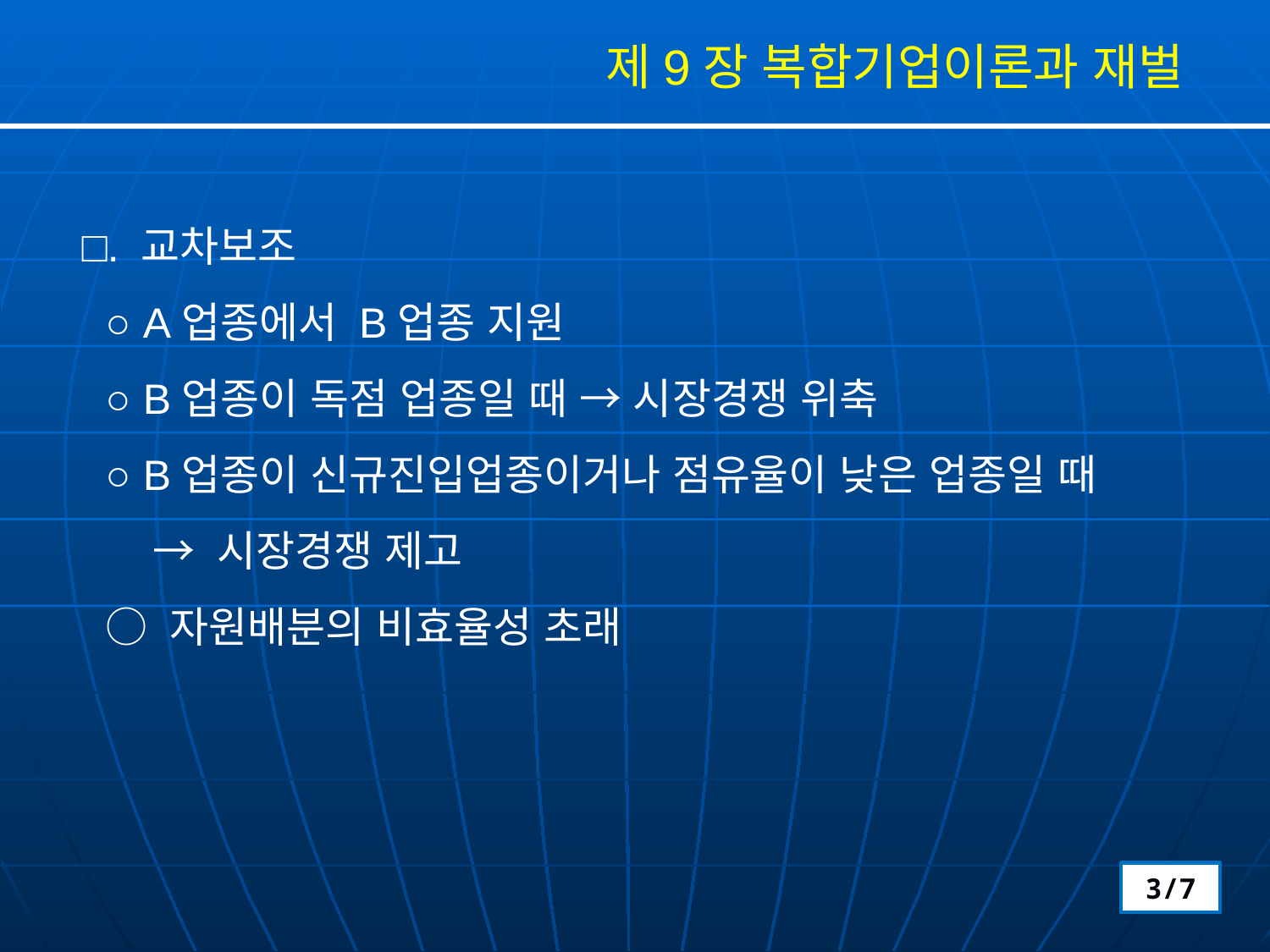

제9장 복합기업이론과 재벌

□. 교차보조
  ○ A업종에서 B업종 지원
  ○ B업종이 독점 업종일 때 → 시장경쟁 위축
  ○ B업종이 신규진입업종이거나 점유율이 낮은 업종일 때
      → 시장경쟁 제고
  ○ 자원배분의 비효율성 초래
3/7